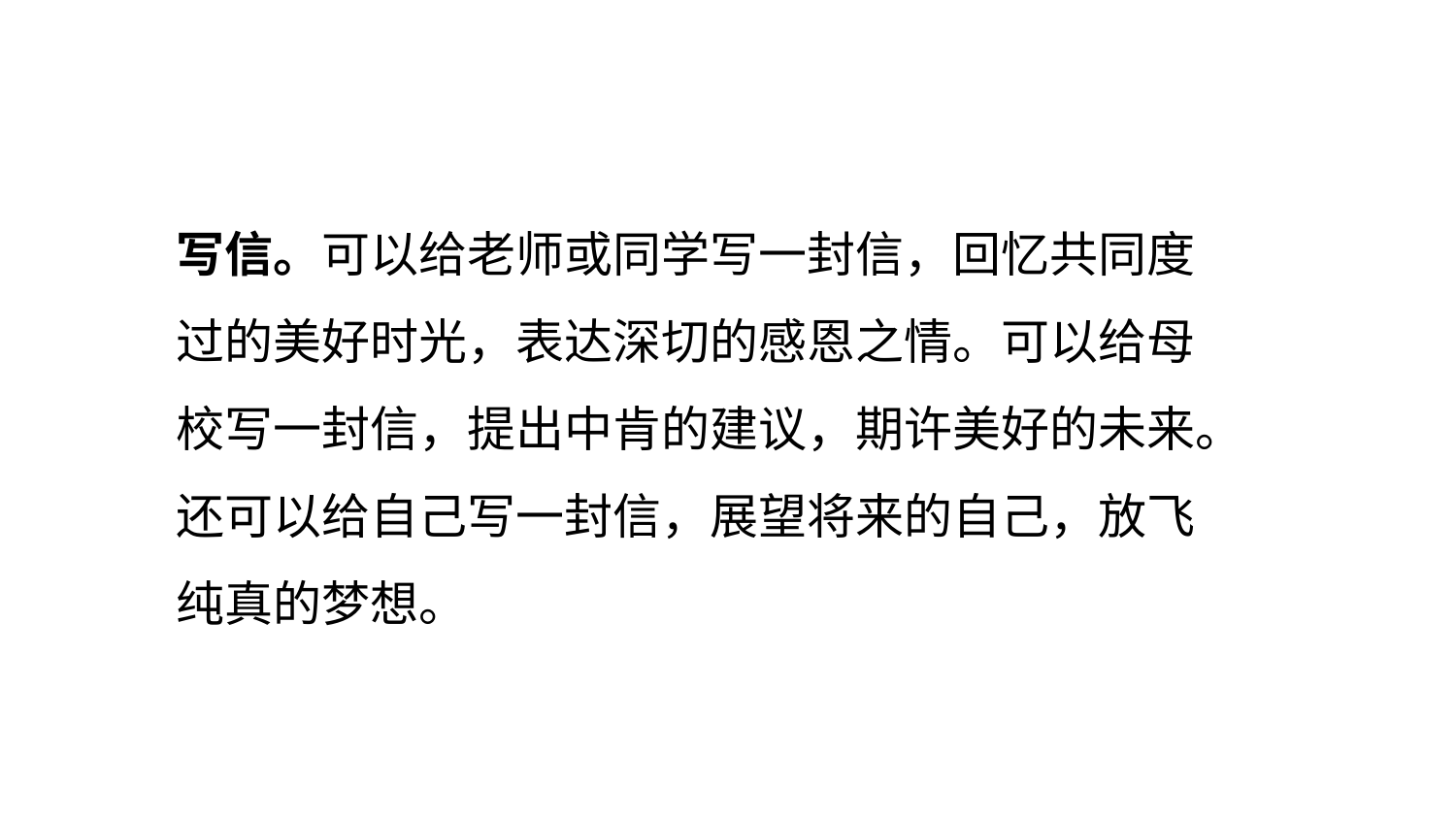

写信。可以给老师或同学写一封信，回忆共同度过的美好时光，表达深切的感恩之情。可以给母校写一封信，提出中肯的建议，期许美好的未来。还可以给自己写一封信，展望将来的自己，放飞纯真的梦想。